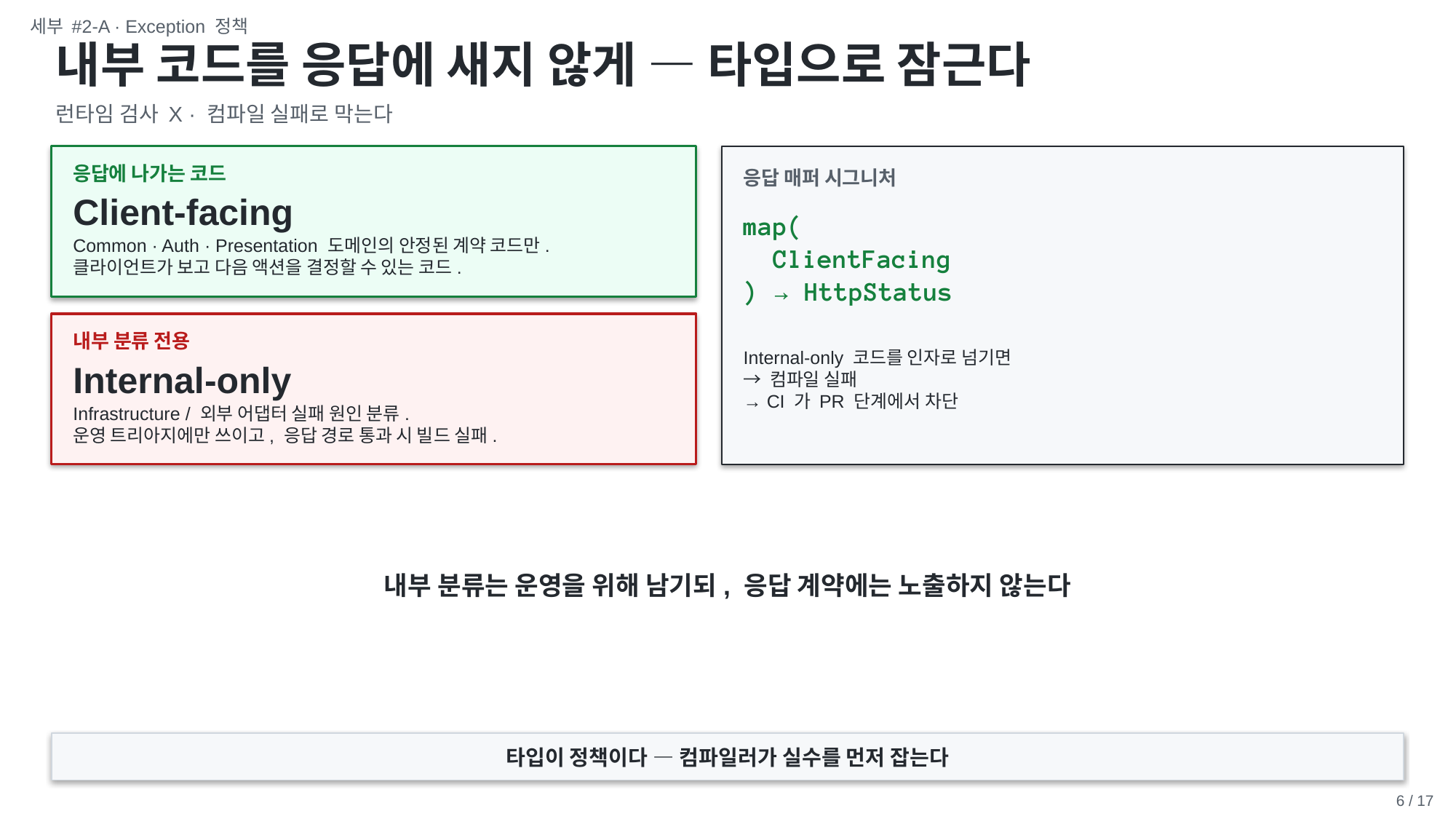

세부 #2-A · Exception 정책
내부 코드를 응답에 새지 않게 — 타입으로 잠근다
런타임 검사 X · 컴파일 실패로 막는다

응답에 나가는 코드
응답 매퍼 시그니처
Client-facing
map(
  ClientFacing
) → HttpStatus
Common · Auth · Presentation 도메인의 안정된 계약 코드만.
클라이언트가 보고 다음 액션을 결정할 수 있는 코드.

내부 분류 전용
Internal-only 코드를 인자로 넘기면
→ 컴파일 실패
→ CI 가 PR 단계에서 차단
Internal-only
Infrastructure / 외부 어댑터 실패 원인 분류.
운영 트리아지에만 쓰이고, 응답 경로 통과 시 빌드 실패.
내부 분류는 운영을 위해 남기되, 응답 계약에는 노출하지 않는다
타입이 정책이다 — 컴파일러가 실수를 먼저 잡는다
6 / 17